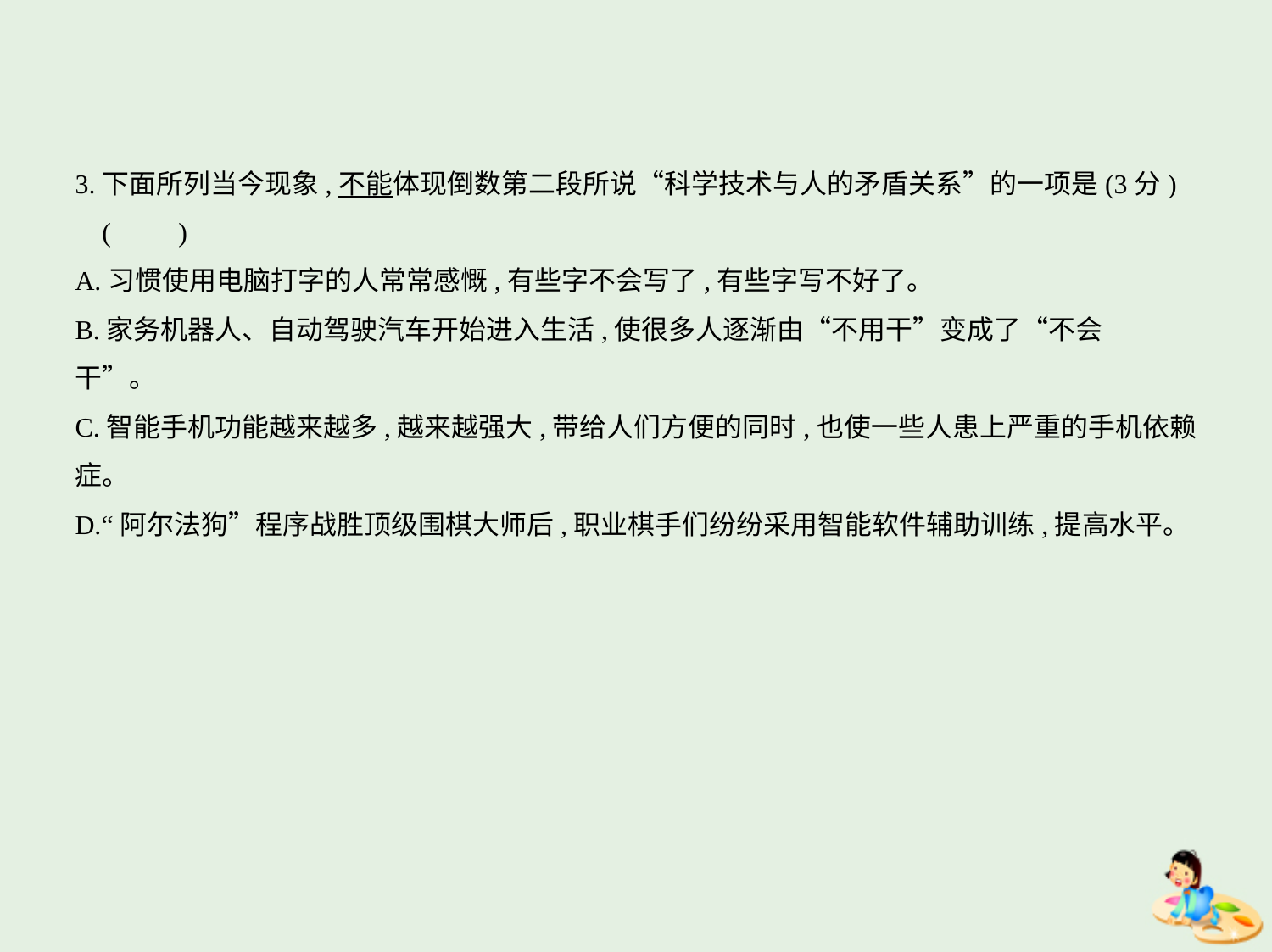

3.下面所列当今现象,不能体现倒数第二段所说“科学技术与人的矛盾关系”的一项是(3分)
 (　　)
A.习惯使用电脑打字的人常常感慨,有些字不会写了,有些字写不好了。
B.家务机器人、自动驾驶汽车开始进入生活,使很多人逐渐由“不用干”变成了“不会
干”。
C.智能手机功能越来越多,越来越强大,带给人们方便的同时,也使一些人患上严重的手机依赖症。
D.“阿尔法狗”程序战胜顶级围棋大师后,职业棋手们纷纷采用智能软件辅助训练,提高水平。